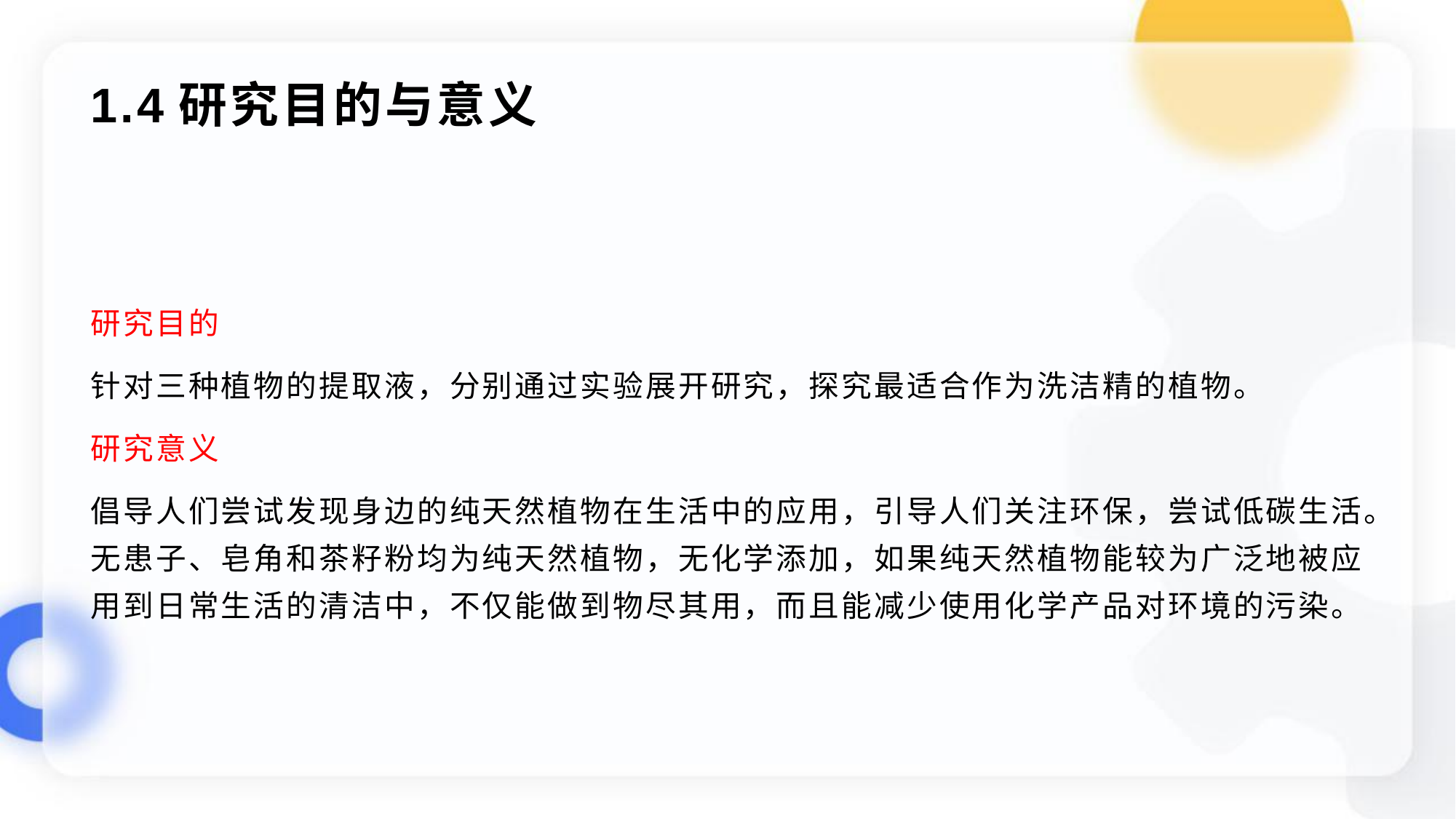

# 1.4研究目的与意义
研究目的
针对三种植物的提取液，分别通过实验展开研究，探究最适合作为洗洁精的植物。
研究意义
倡导人们尝试发现身边的纯天然植物在生活中的应用，引导人们关注环保，尝试低碳生活。无患子、皂角和茶籽粉均为纯天然植物，无化学添加，如果纯天然植物能较为广泛地被应用到日常生活的清洁中，不仅能做到物尽其用，而且能减少使用化学产品对环境的污染。